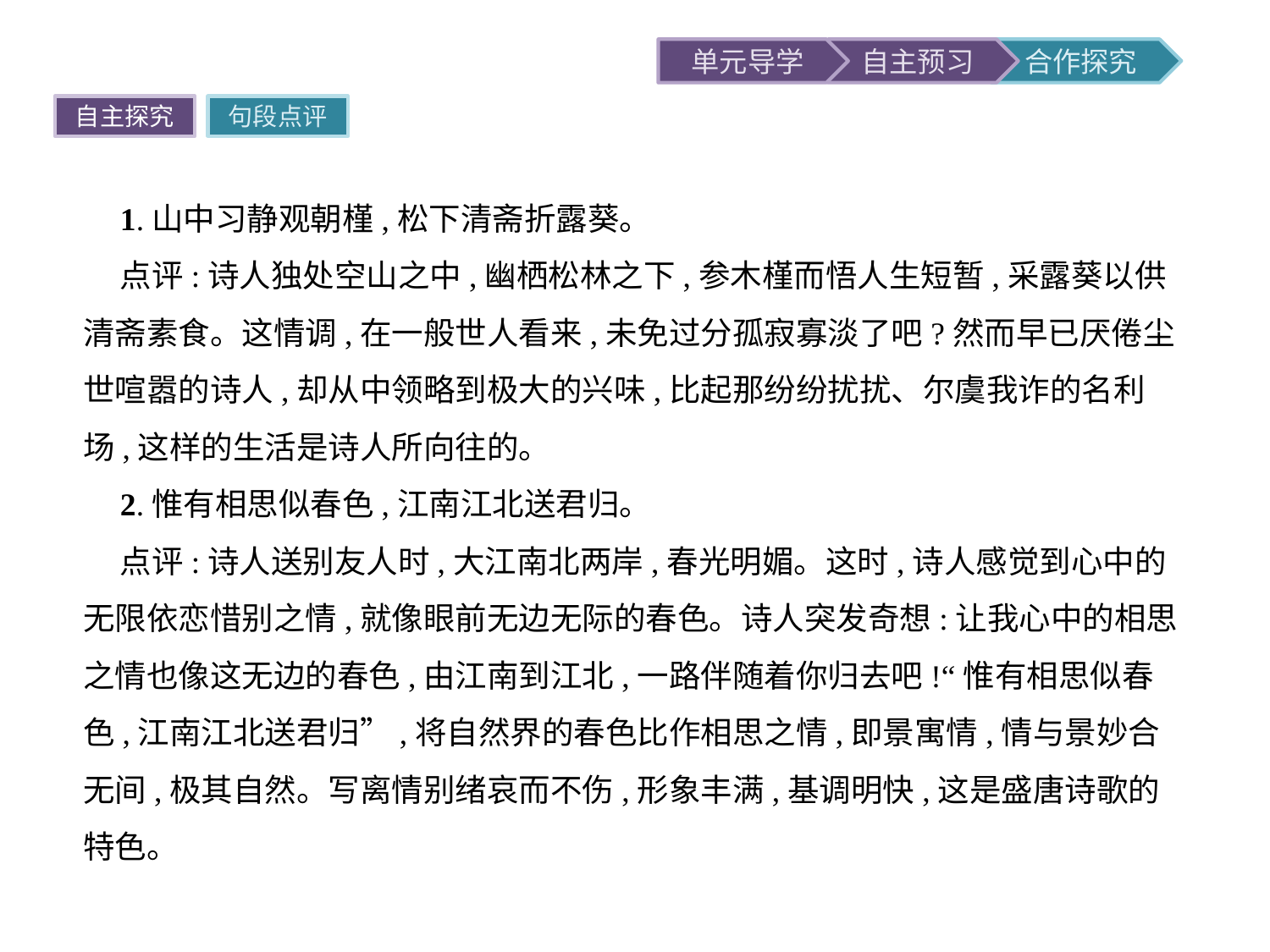

自主探究
句段点评
1.山中习静观朝槿,松下清斋折露葵。
点评:诗人独处空山之中,幽栖松林之下,参木槿而悟人生短暂,采露葵以供清斋素食。这情调,在一般世人看来,未免过分孤寂寡淡了吧?然而早已厌倦尘世喧嚣的诗人,却从中领略到极大的兴味,比起那纷纷扰扰、尔虞我诈的名利场,这样的生活是诗人所向往的。
2.惟有相思似春色,江南江北送君归。
点评:诗人送别友人时,大江南北两岸,春光明媚。这时,诗人感觉到心中的无限依恋惜别之情,就像眼前无边无际的春色。诗人突发奇想:让我心中的相思之情也像这无边的春色,由江南到江北,一路伴随着你归去吧!“惟有相思似春色,江南江北送君归”,将自然界的春色比作相思之情,即景寓情,情与景妙合无间,极其自然。写离情别绪哀而不伤,形象丰满,基调明快,这是盛唐诗歌的特色。